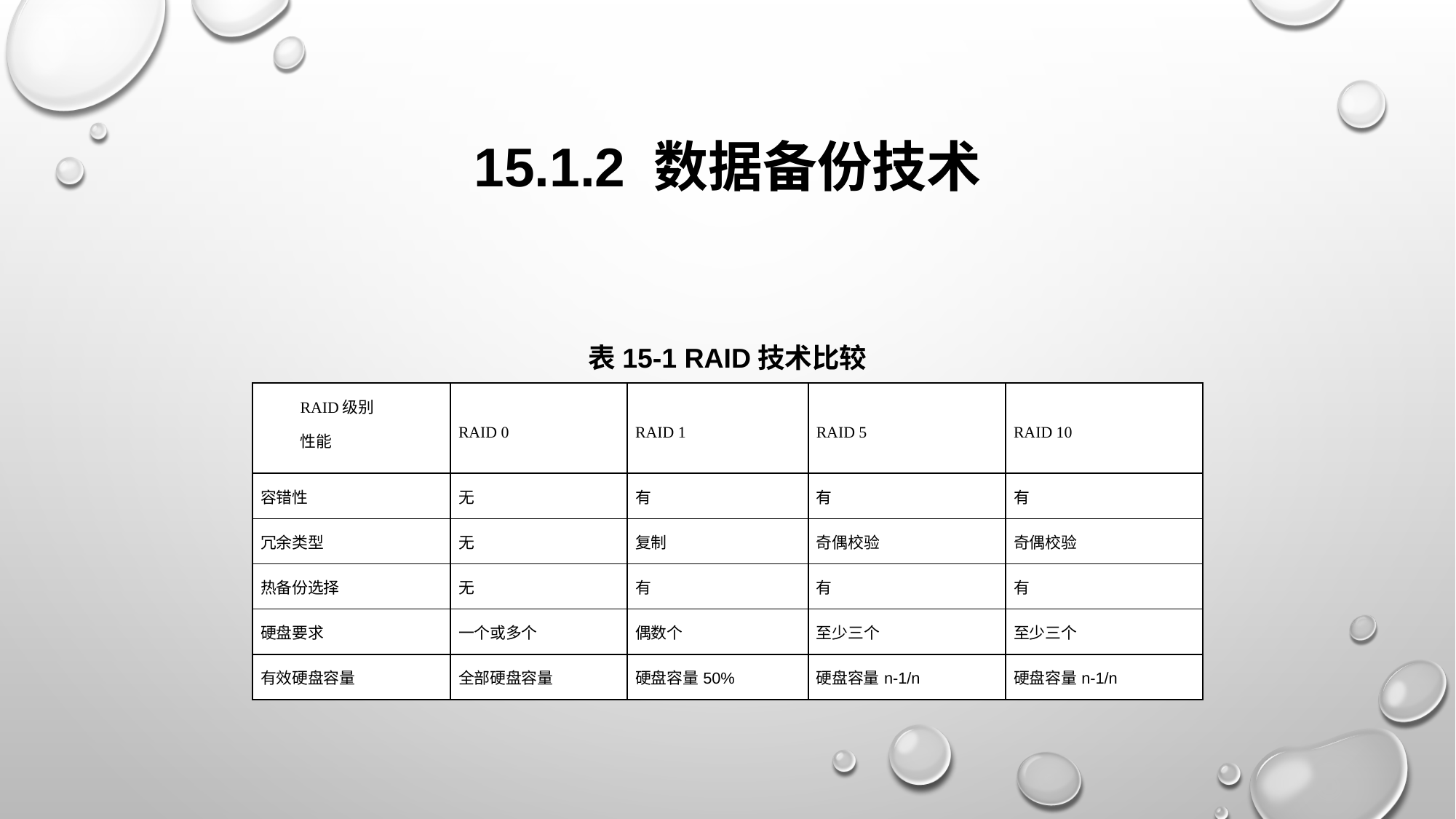

# 15.1.2 数据备份技术
表15-1 RAID技术比较
| RAID级别 性能 | RAID 0 | RAID 1 | RAID 5 | RAID 10 |
| --- | --- | --- | --- | --- |
| 容错性 | 无 | 有 | 有 | 有 |
| 冗余类型 | 无 | 复制 | 奇偶校验 | 奇偶校验 |
| 热备份选择 | 无 | 有 | 有 | 有 |
| 硬盘要求 | 一个或多个 | 偶数个 | 至少三个 | 至少三个 |
| 有效硬盘容量 | 全部硬盘容量 | 硬盘容量50% | 硬盘容量n-1/n | 硬盘容量n-1/n |